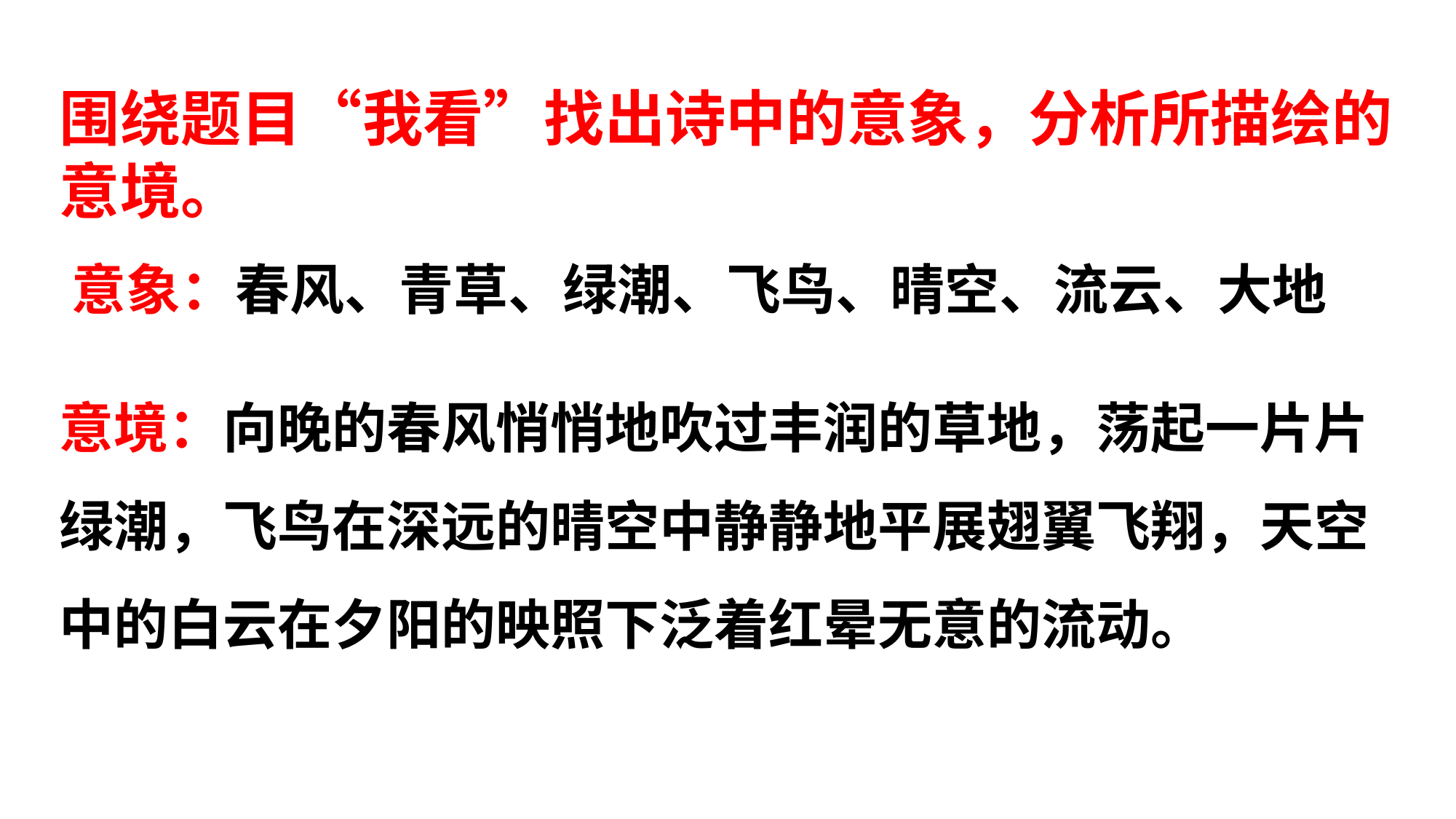

围绕题目“我看”找出诗中的意象，分析所描绘的意境。

意象：春风、青草、绿潮、飞鸟、晴空、流云、大地
意境：向晚的春风悄悄地吹过丰润的草地，荡起一片片绿潮，飞鸟在深远的晴空中静静地平展翅翼飞翔，天空中的白云在夕阳的映照下泛着红晕无意的流动。